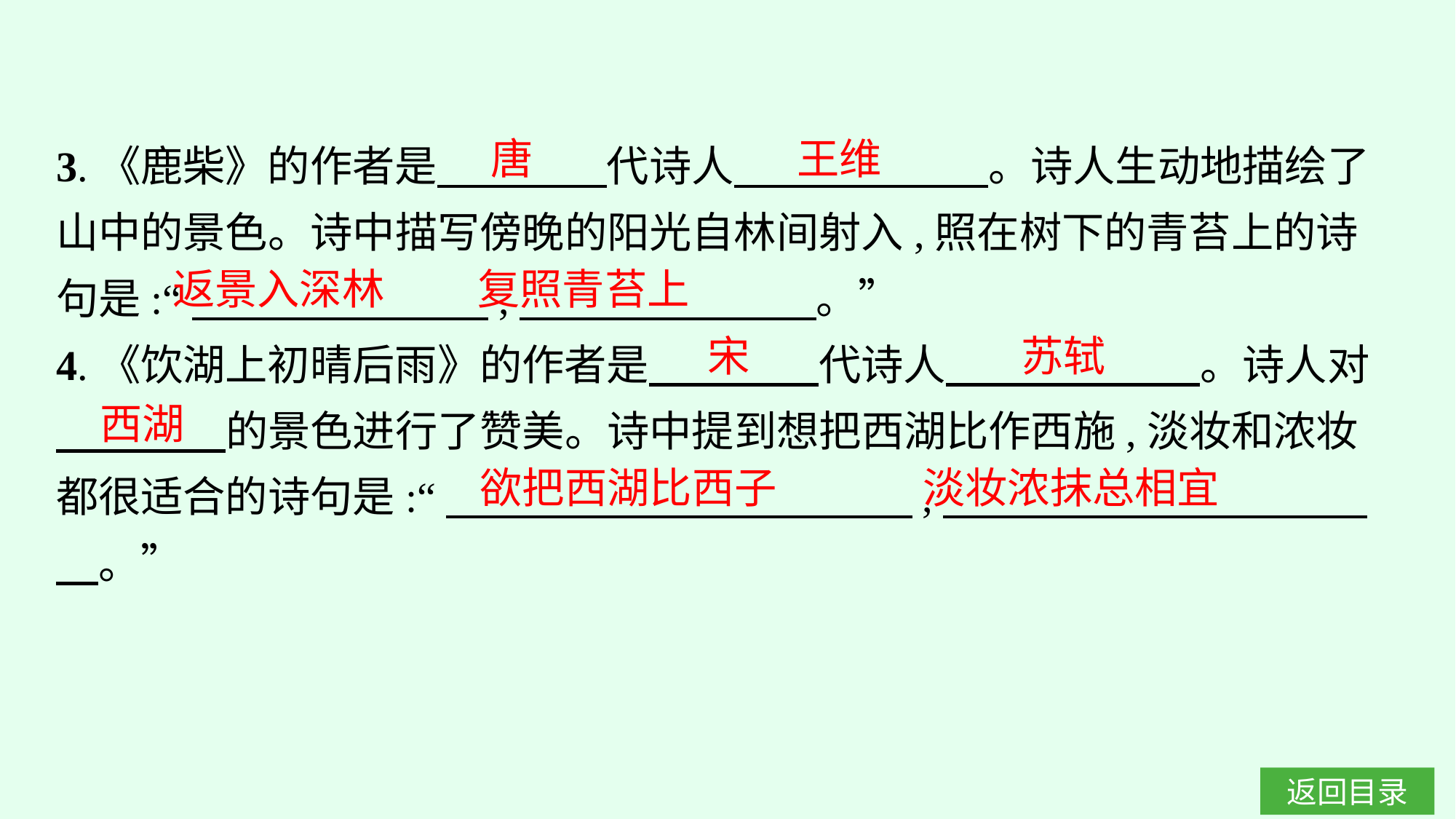

3.《鹿柴》的作者是　　　　代诗人　　　　　　。诗人生动地描绘了山中的景色。诗中描写傍晚的阳光自林间射入,照在树下的青苔上的诗句是:“　　　　　　　,　　　　　　　。”
4.《饮湖上初晴后雨》的作者是　　　　代诗人　　　　　　。诗人对
　　　　的景色进行了赞美。诗中提到想把西湖比作西施,淡妆和浓妆都很适合的诗句是:“　　　　　　　　　　　,　　　　　　　　　　　。”
唐
王维
返景入深林
复照青苔上
宋
苏轼
西湖
欲把西湖比西子　           淡妆浓抹总相宜